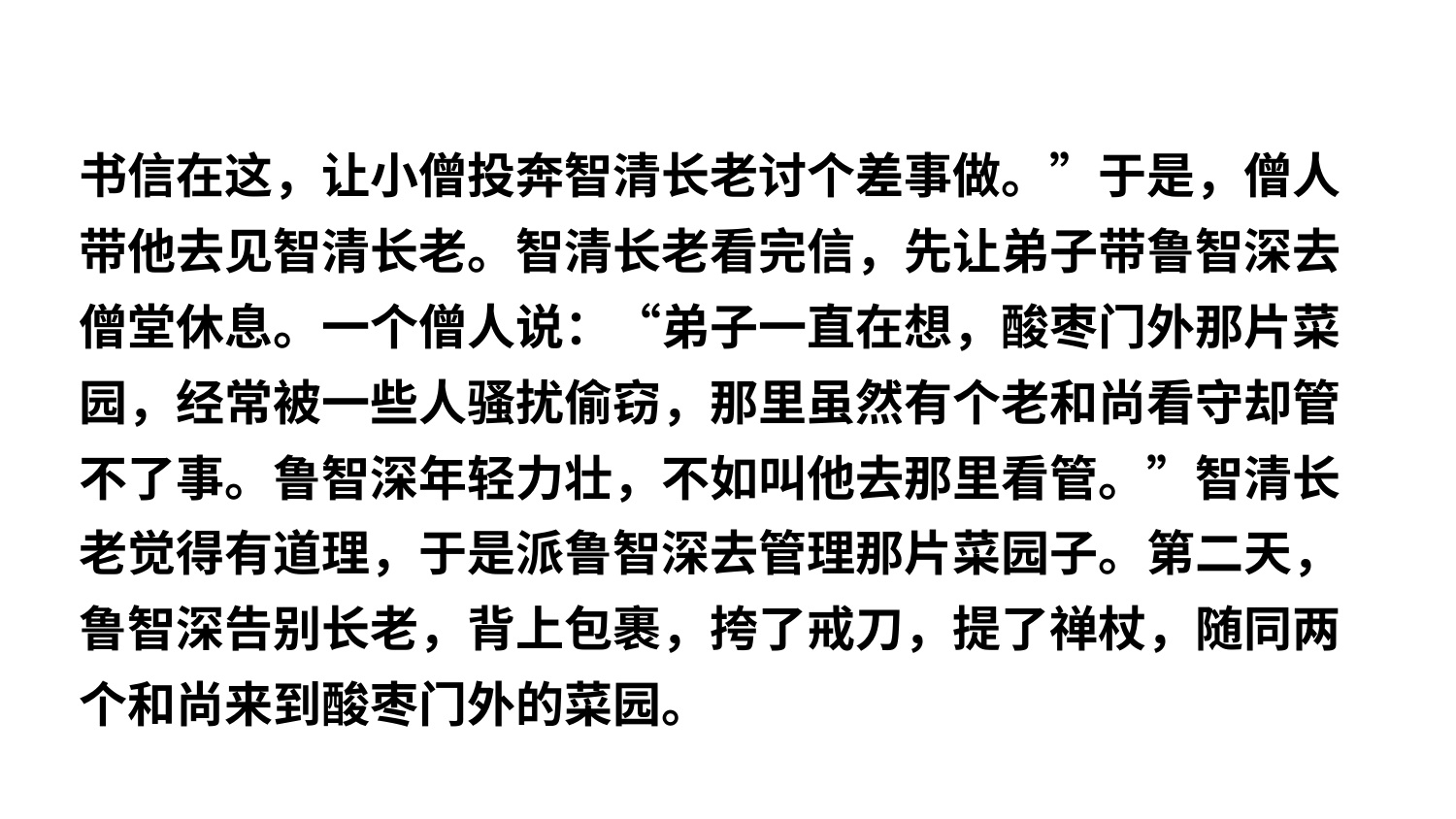

书信在这，让小僧投奔智清长老讨个差事做。”于是，僧人带他去见智清长老。智清长老看完信，先让弟子带鲁智深去僧堂休息。一个僧人说：“弟子一直在想，酸枣门外那片菜园，经常被一些人骚扰偷窃，那里虽然有个老和尚看守却管不了事。鲁智深年轻力壮，不如叫他去那里看管。”智清长老觉得有道理，于是派鲁智深去管理那片菜园子。第二天，鲁智深告别长老，背上包裹，挎了戒刀，提了禅杖，随同两个和尚来到酸枣门外的菜园。